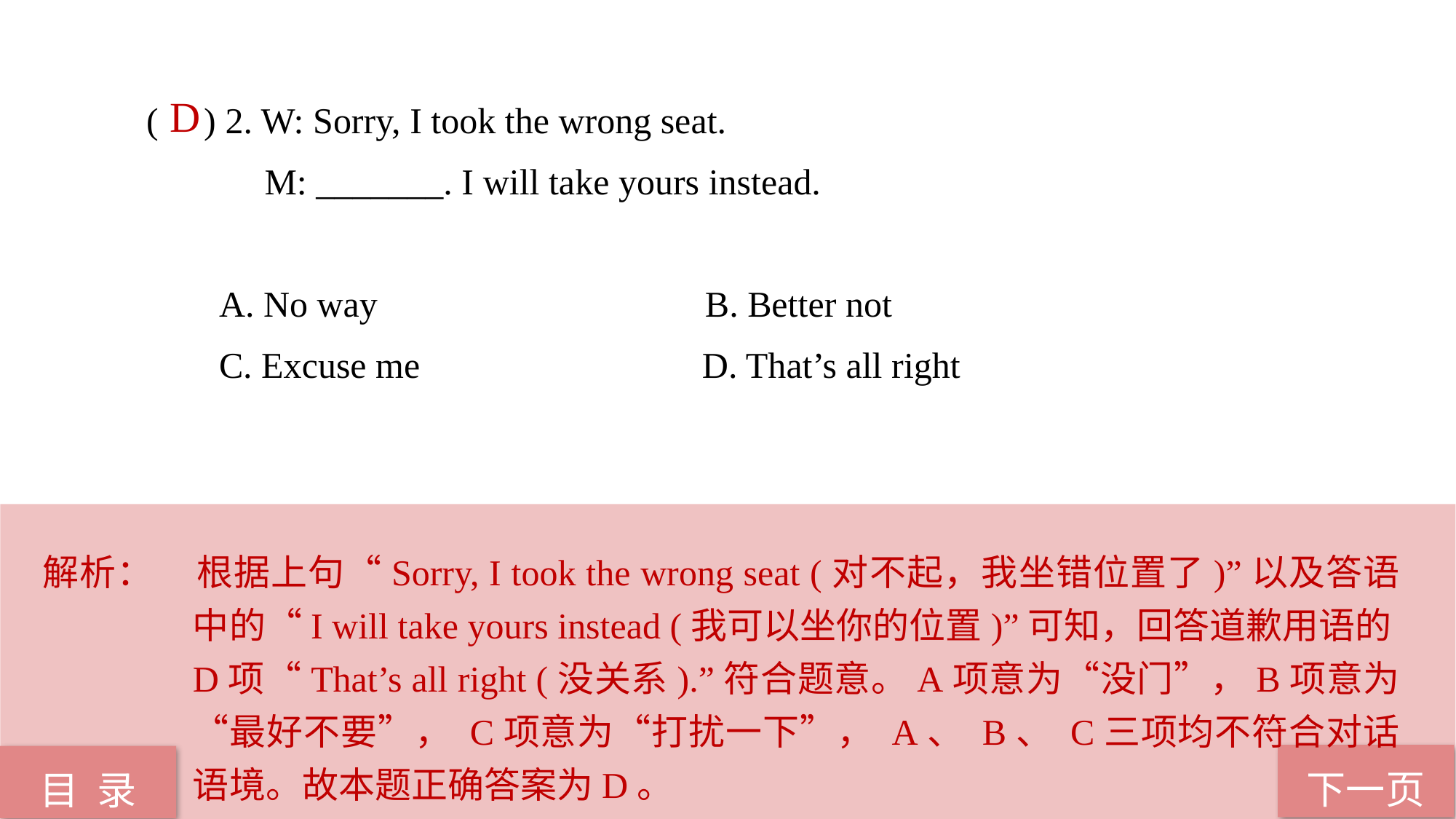

(     ) 2. W: Sorry, I took the wrong seat.
             M: _______. I will take yours instead.

        A. No way                                    B. Better not
        C. Excuse me                               D. That’s all right
   D
解析：	根据上句“Sorry, I took the wrong seat (对不起，我坐错位置了)”以及答语中的“I will take yours instead (我可以坐你的位置)”可知，回答道歉用语的D项“That’s all right (没关系).”符合题意。A项意为“没门”，B项意为“最好不要”， C项意为“打扰一下”， A、 B、 C三项均不符合对话语境。故本题正确答案为D。